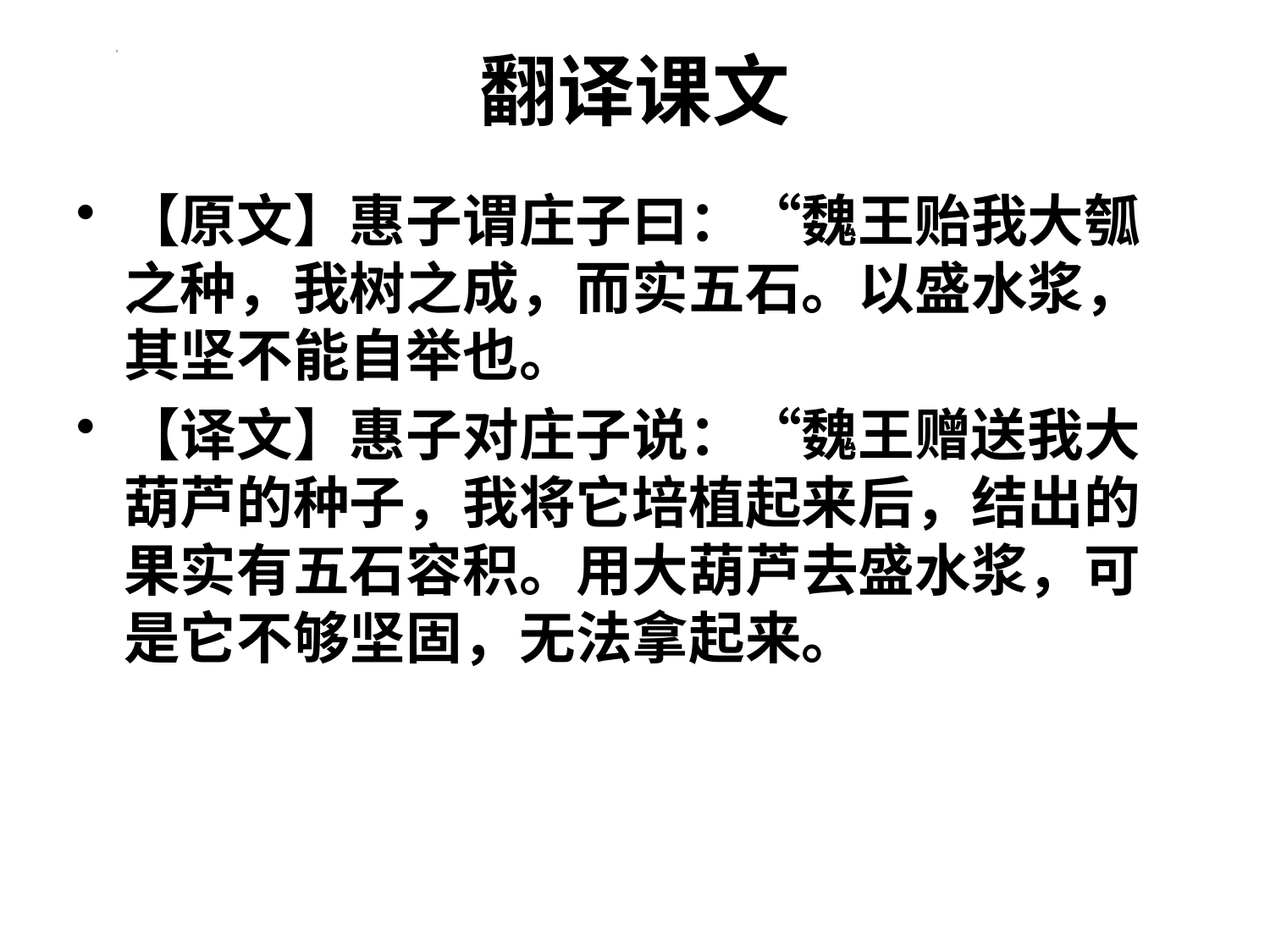

# 翻译课文
【原文】惠子谓庄子曰：“魏王贻我大瓠之种，我树之成，而实五石。以盛水浆，其坚不能自举也。
【译文】惠子对庄子说：“魏王赠送我大葫芦的种子，我将它培植起来后，结出的果实有五石容积。用大葫芦去盛水浆，可是它不够坚固，无法拿起来。